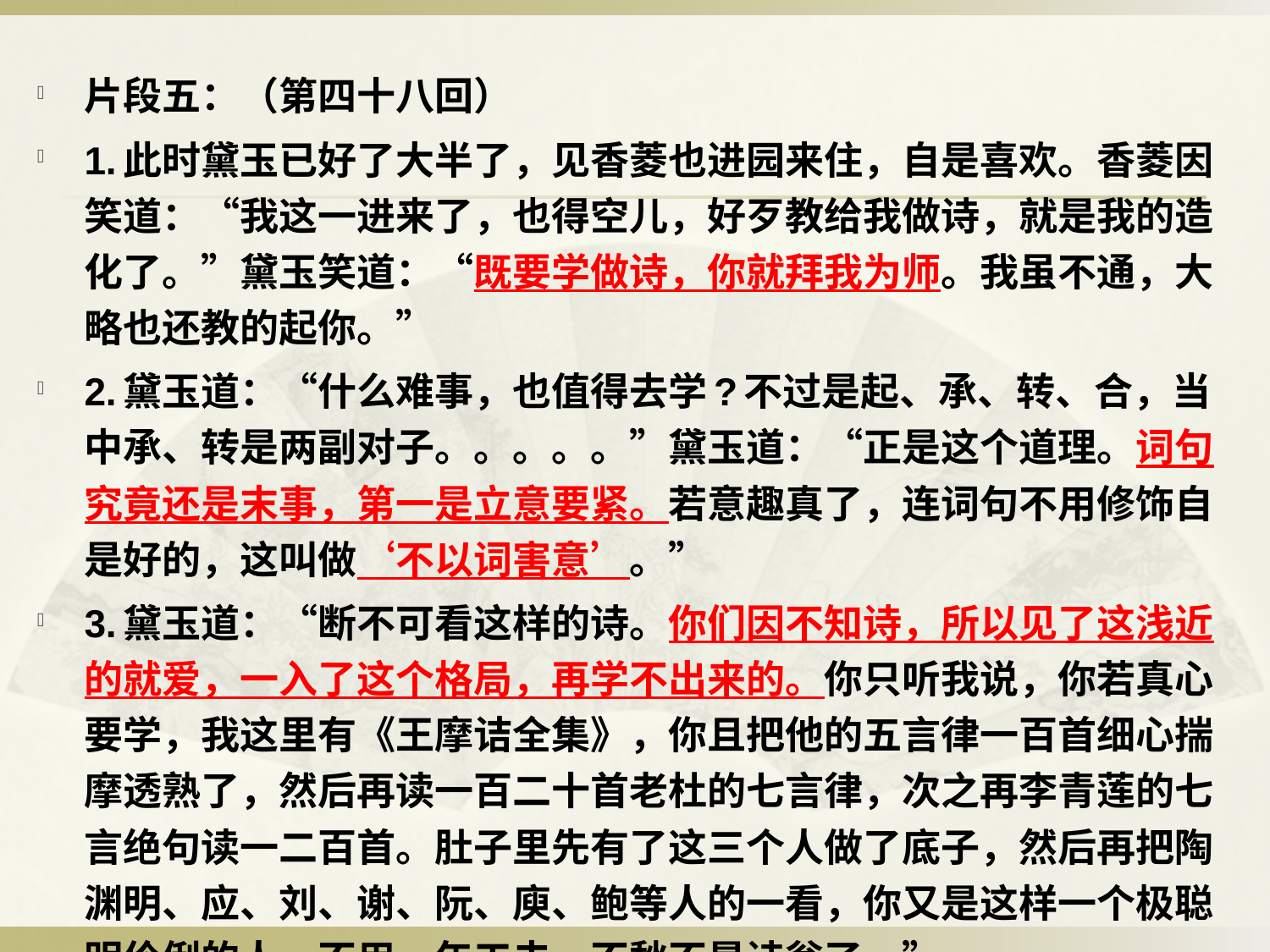

片段五：（第四十八回）
1.此时黛玉已好了大半了，见香菱也进园来住，自是喜欢。香菱因笑道：“我这一进来了，也得空儿，好歹教给我做诗，就是我的造化了。”黛玉笑道：“既要学做诗，你就拜我为师。我虽不通，大略也还教的起你。”
2.黛玉道：“什么难事，也值得去学?不过是起、承、转、合，当中承、转是两副对子。。。。。”黛玉道：“正是这个道理。词句究竟还是末事，第一是立意要紧。若意趣真了，连词句不用修饰自是好的，这叫做‘不以词害意’。”
3.黛玉道：“断不可看这样的诗。你们因不知诗，所以见了这浅近的就爱，一入了这个格局，再学不出来的。你只听我说，你若真心要学，我这里有《王摩诘全集》，你且把他的五言律一百首细心揣摩透熟了，然后再读一百二十首老杜的七言律，次之再李青莲的七言绝句读一二百首。肚子里先有了这三个人做了底子，然后再把陶渊明、应、刘、谢、阮、庾、鲍等人的一看，你又是这样一个极聪明伶俐的人，不用一年工夫，不愁不是诗翁了。”